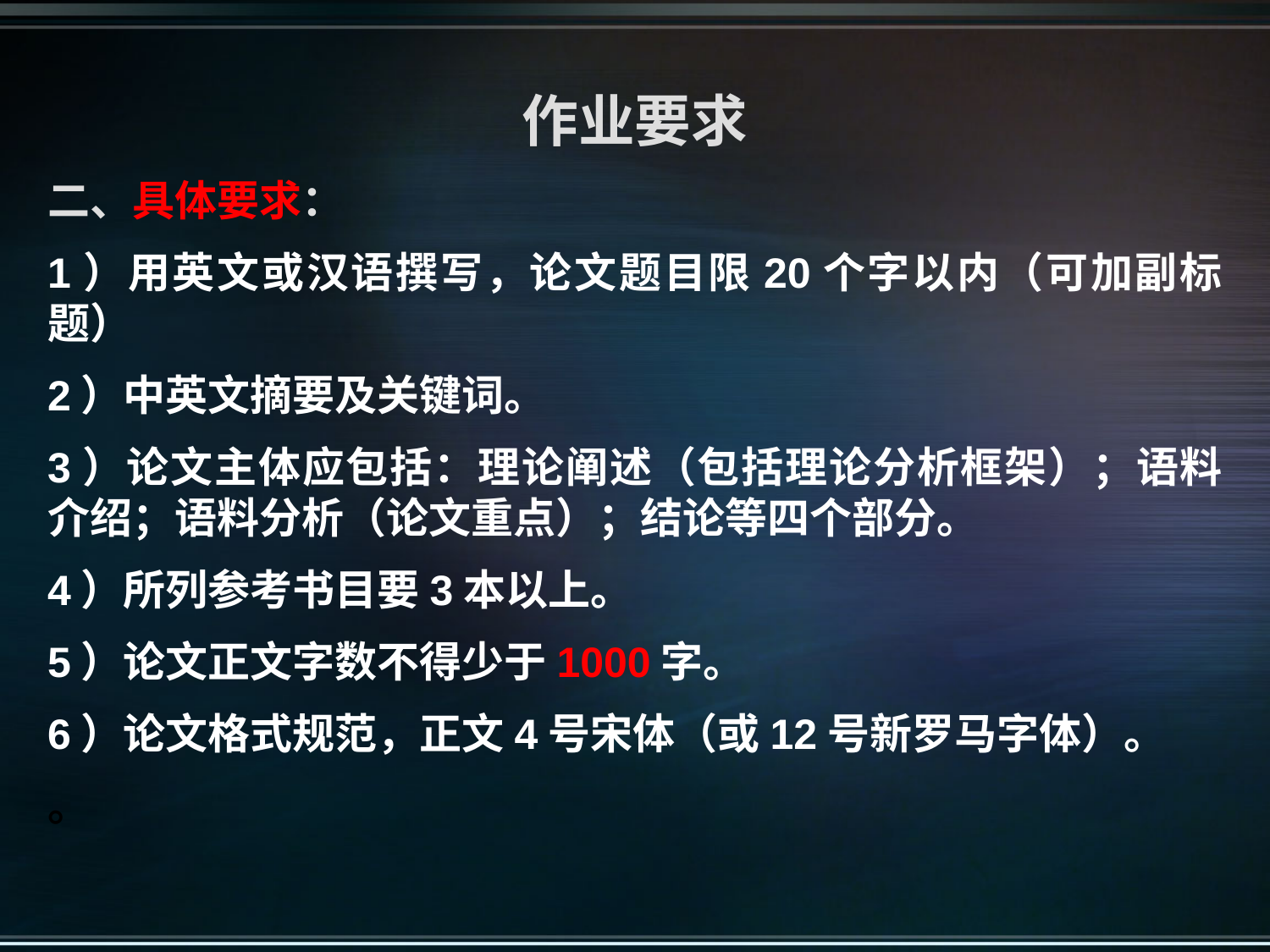

作业要求
二、具体要求：
1）用英文或汉语撰写，论文题目限20个字以内（可加副标题）
2）中英文摘要及关键词。
3）论文主体应包括：理论阐述（包括理论分析框架）；语料介绍；语料分析（论文重点）；结论等四个部分。
4）所列参考书目要3本以上。
5）论文正文字数不得少于1000字。
6）论文格式规范，正文4号宋体（或12号新罗马字体）。
。